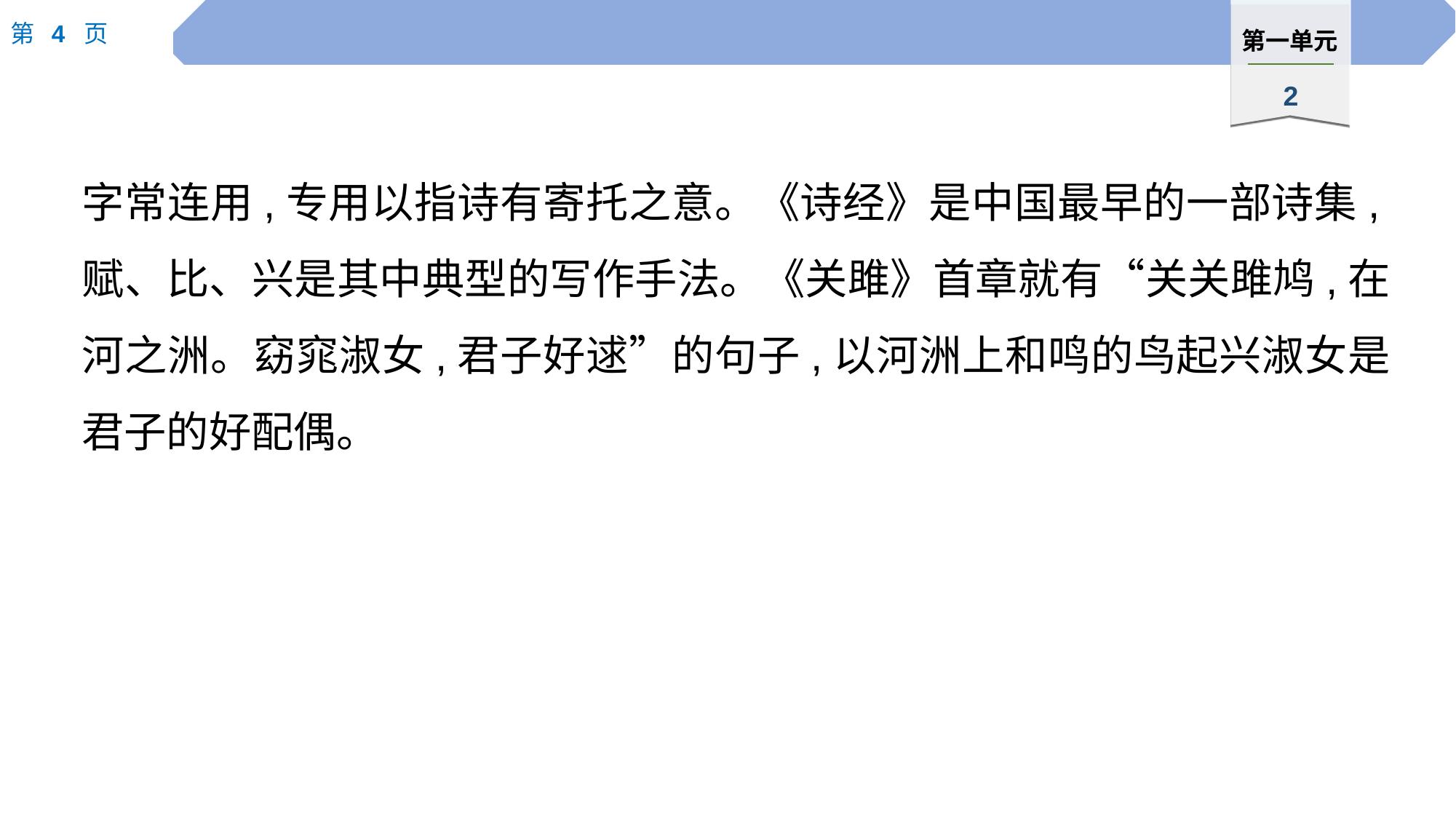

字常连用,专用以指诗有寄托之意。《诗经》是中国最早的一部诗集,赋、比、兴是其中典型的写作手法。《关雎》首章就有“关关雎鸠,在河之洲。窈窕淑女,君子好逑”的句子,以河洲上和鸣的鸟起兴淑女是君子的好配偶。